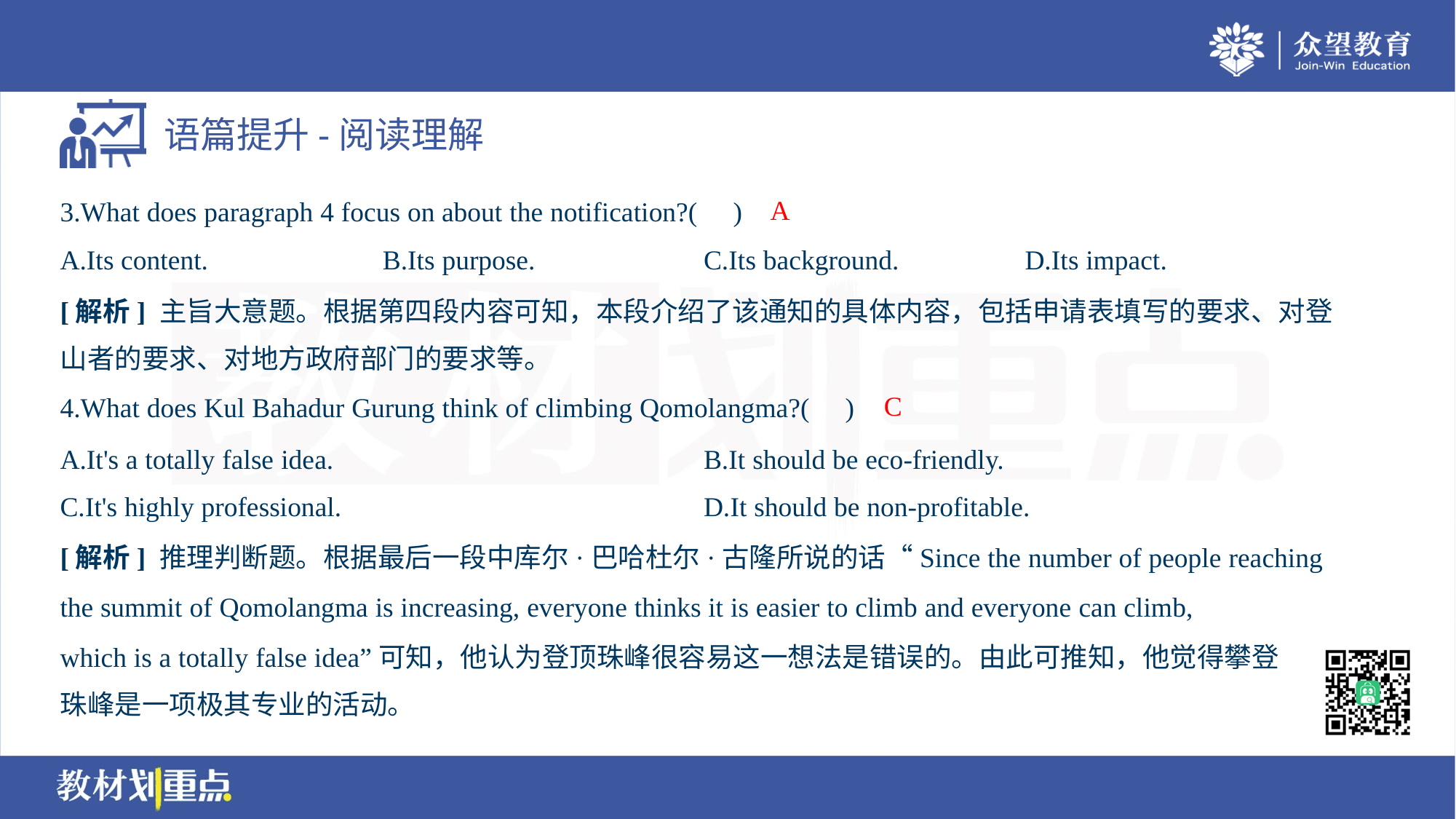

A
3.What does paragraph 4 focus on about the notification?(     )
A.Its content.	B.Its purpose.	C.Its background.	D.Its impact.
[解析] 主旨大意题。根据第四段内容可知，本段介绍了该通知的具体内容，包括申请表填写的要求、对登
山者的要求、对地方政府部门的要求等。
C
4.What does Kul Bahadur Gurung think of climbing Qomolangma?(     )
A.It's a totally false idea.	B.It should be eco-friendly.
C.It's highly professional.	D.It should be non-profitable.
[解析] 推理判断题。根据最后一段中库尔·巴哈杜尔·古隆所说的话“Since the number of people reaching
the summit of Qomolangma is increasing, everyone thinks it is easier to climb and everyone can climb,
which is a totally false idea”可知，他认为登顶珠峰很容易这一想法是错误的。由此可推知，他觉得攀登
珠峰是一项极其专业的活动。